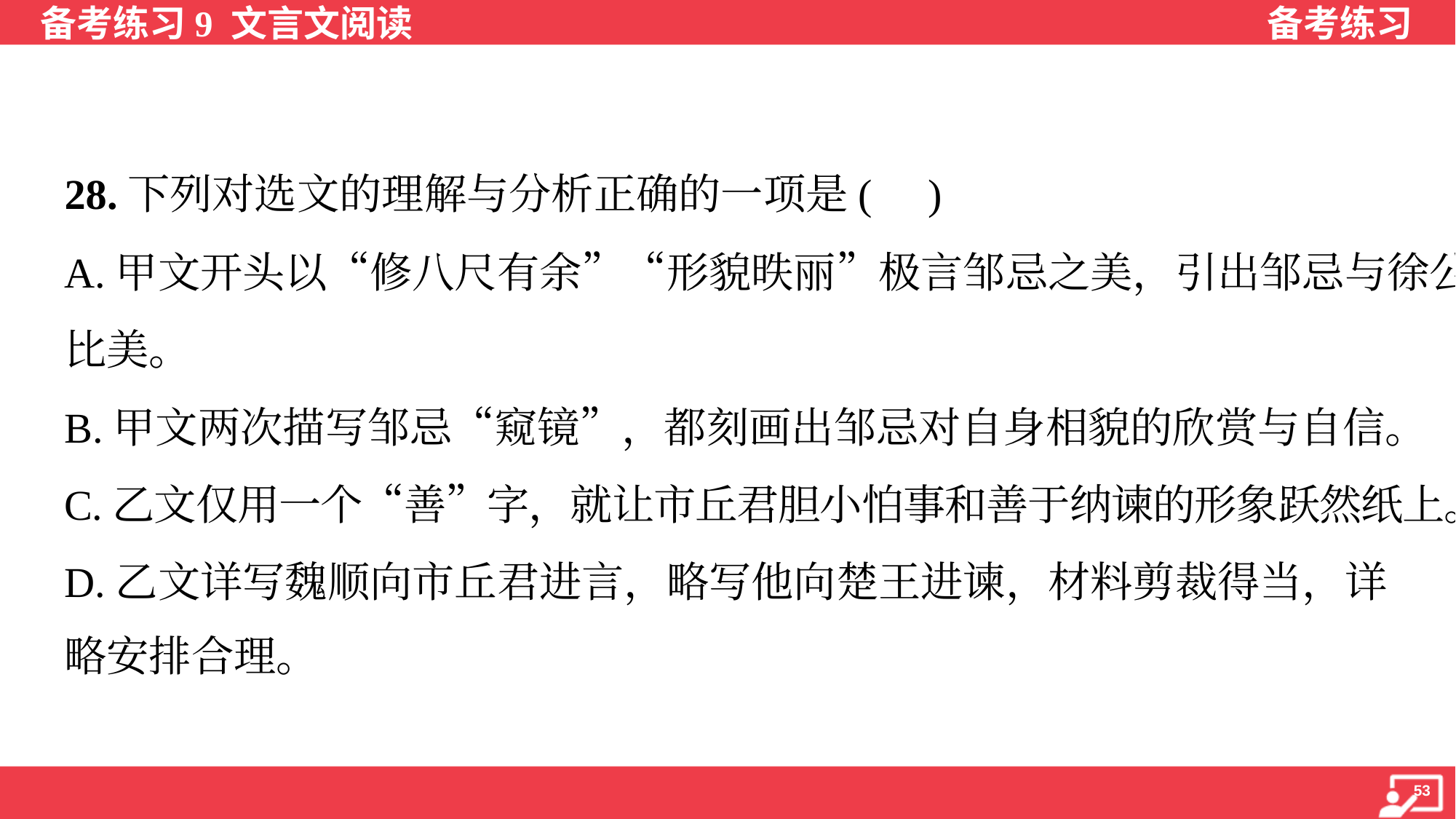

28.下列对选文的理解与分析正确的一项是(     )
A.甲文开头以“修八尺有余”“形貌昳丽”极言邹忌之美，引出邹忌与徐公
比美。
B.甲文两次描写邹忌“窥镜”，都刻画出邹忌对自身相貌的欣赏与自信。
C.乙文仅用一个“善”字，就让市丘君胆小怕事和善于纳谏的形象跃然纸上。
D.乙文详写魏顺向市丘君进言，略写他向楚王进谏，材料剪裁得当，详
略安排合理。